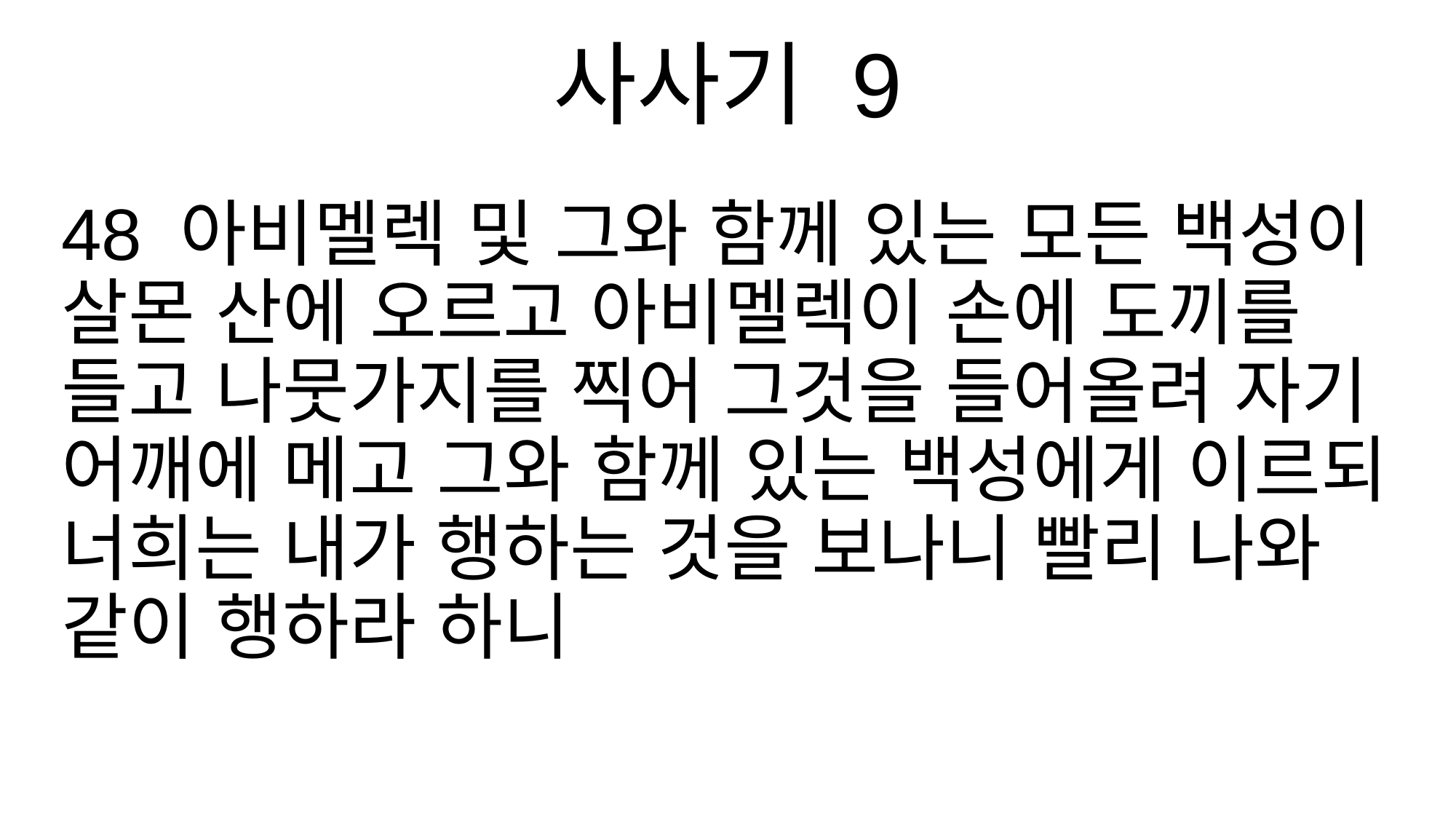

사사기 9
48 아비멜렉 및 그와 함께 있는 모든 백성이 살몬 산에 오르고 아비멜렉이 손에 도끼를 들고 나뭇가지를 찍어 그것을 들어올려 자기 어깨에 메고 그와 함께 있는 백성에게 이르되 너희는 내가 행하는 것을 보나니 빨리 나와 같이 행하라 하니